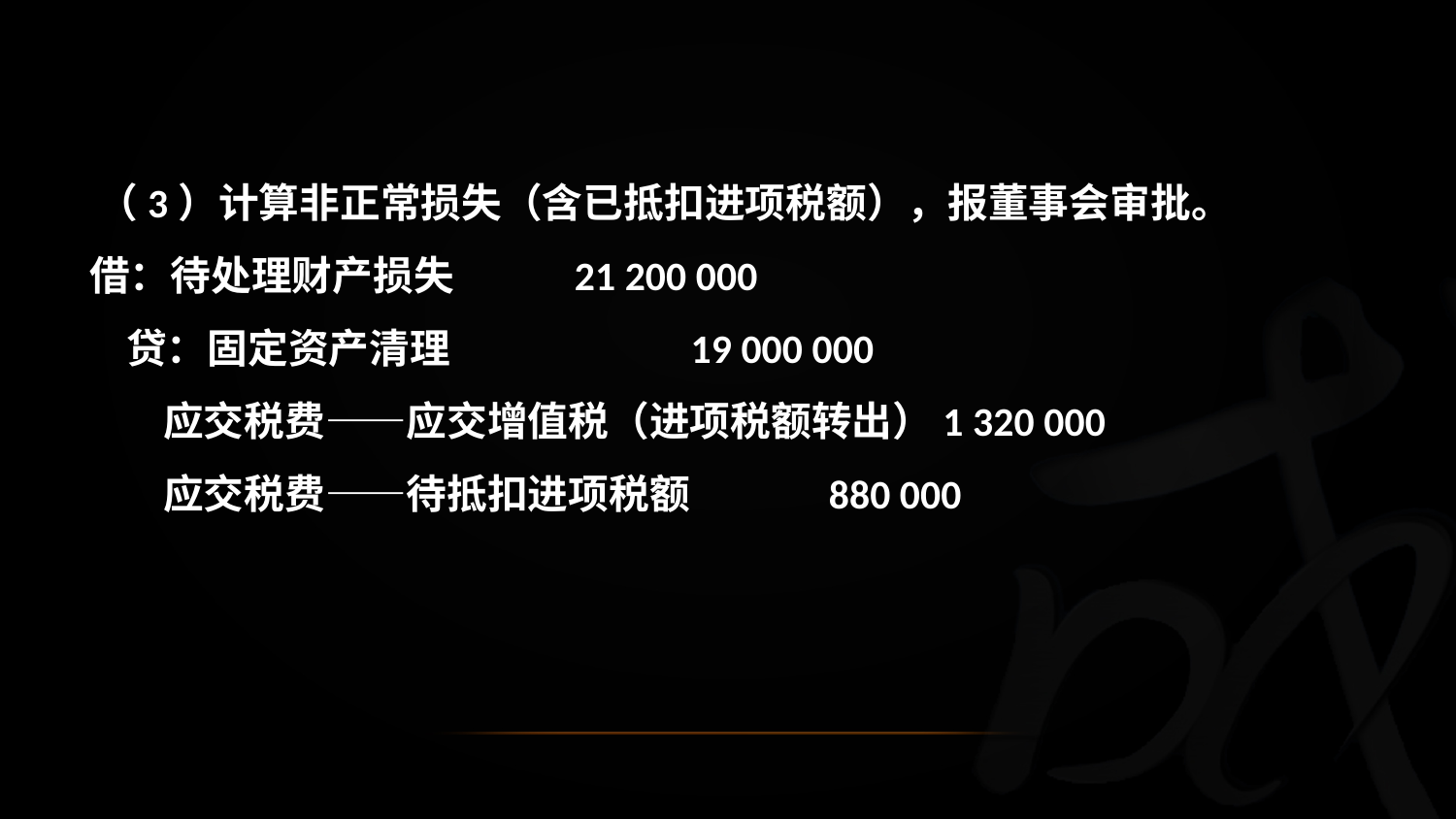

（3）计算非正常损失（含已抵扣进项税额），报董事会审批。
    借：待处理财产损失            21 200 000
        贷：固定资产清理                         19 000 000
            应交税费——应交增值税（进项税额转出）1 320 000
            应交税费——待抵扣进项税额              880 000